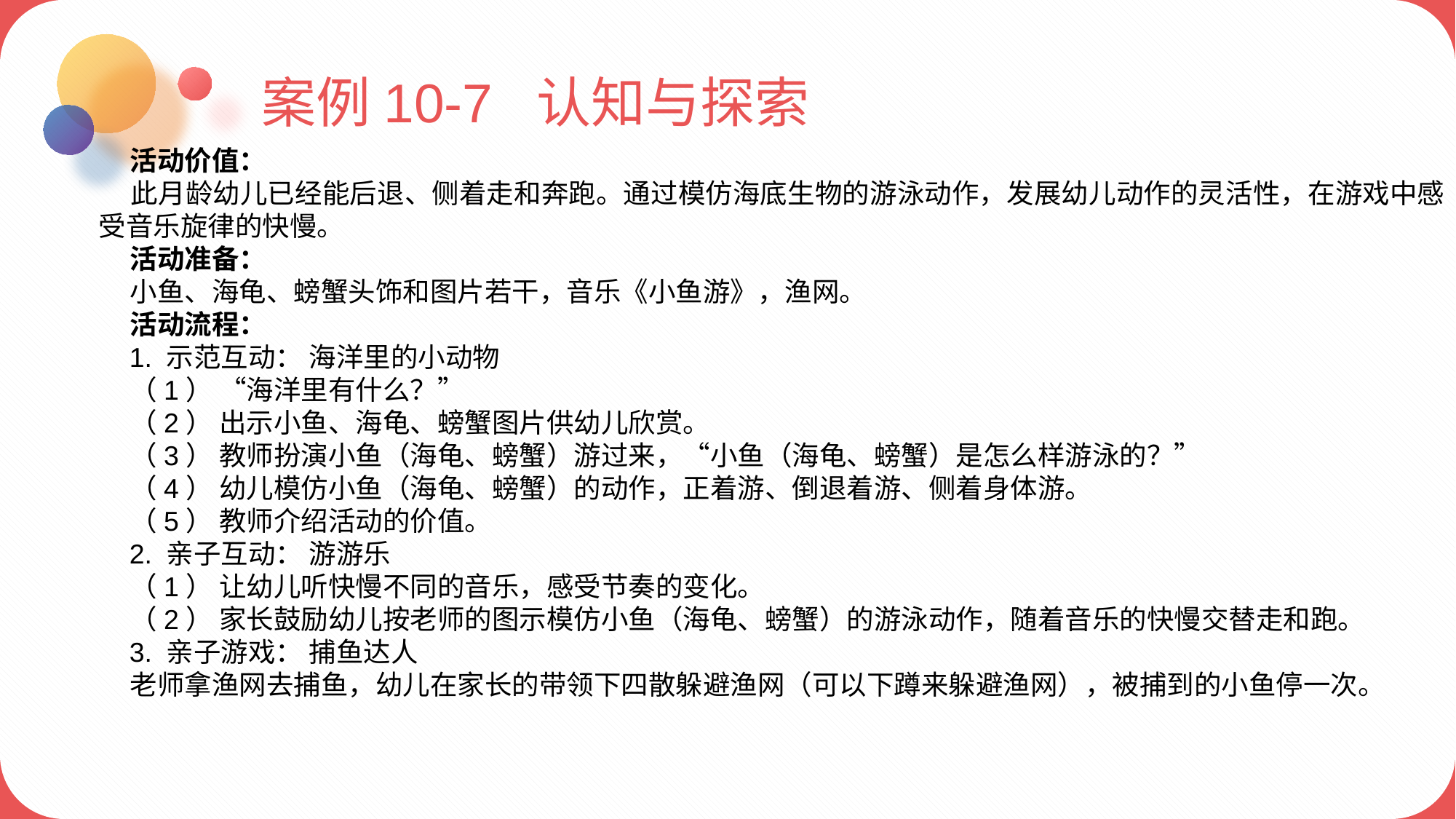

案例10-7  认知与探索
    活动价值：
    此月龄幼儿已经能后退、侧着走和奔跑。通过模仿海底生物的游泳动作，发展幼儿动作的灵活性，在游戏中感受音乐旋律的快慢。
    活动准备：
    小鱼、海龟、螃蟹头饰和图片若干，音乐《小鱼游》，渔网。
    活动流程：
    1. 示范互动： 海洋里的小动物
    （1） “海洋里有什么？”
    （2） 出示小鱼、海龟、螃蟹图片供幼儿欣赏。
    （3） 教师扮演小鱼（海龟、螃蟹）游过来，“小鱼（海龟、螃蟹）是怎么样游泳的？”
    （4） 幼儿模仿小鱼（海龟、螃蟹）的动作，正着游、倒退着游、侧着身体游。
    （5） 教师介绍活动的价值。
    2. 亲子互动： 游游乐
    （1） 让幼儿听快慢不同的音乐，感受节奏的变化。
    （2） 家长鼓励幼儿按老师的图示模仿小鱼（海龟、螃蟹）的游泳动作，随着音乐的快慢交替走和跑。
    3. 亲子游戏： 捕鱼达人
    老师拿渔网去捕鱼，幼儿在家长的带领下四散躲避渔网（可以下蹲来躲避渔网），被捕到的小鱼停一次。